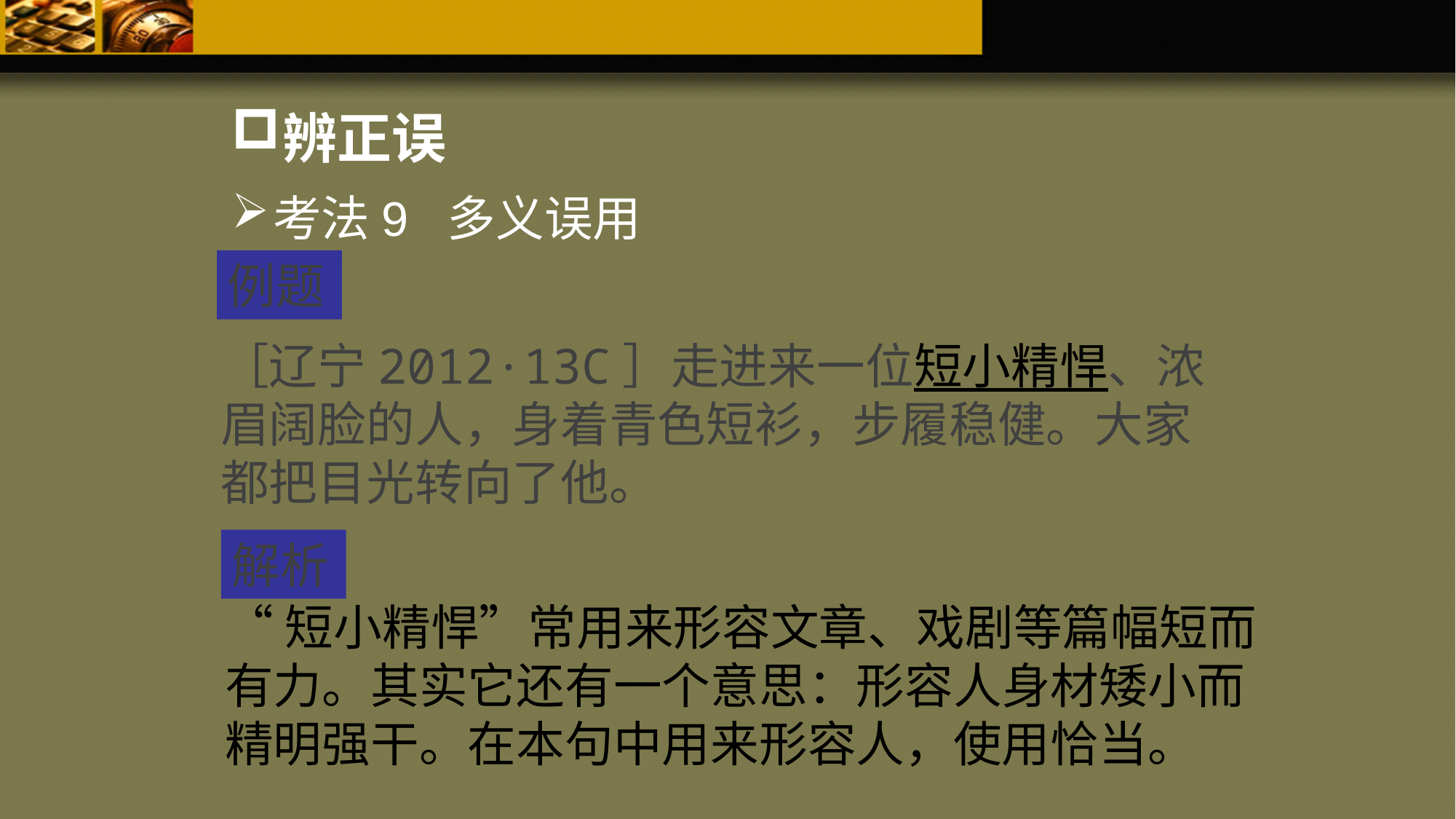

辨正误
考法9  多义误用
例题
［辽宁2012·13C］走进来一位短小精悍、浓眉阔脸的人，身着青色短衫，步履稳健。大家都把目光转向了他。
解析
“短小精悍”常用来形容文章、戏剧等篇幅短而有力。其实它还有一个意思：形容人身材矮小而精明强干。在本句中用来形容人，使用恰当。